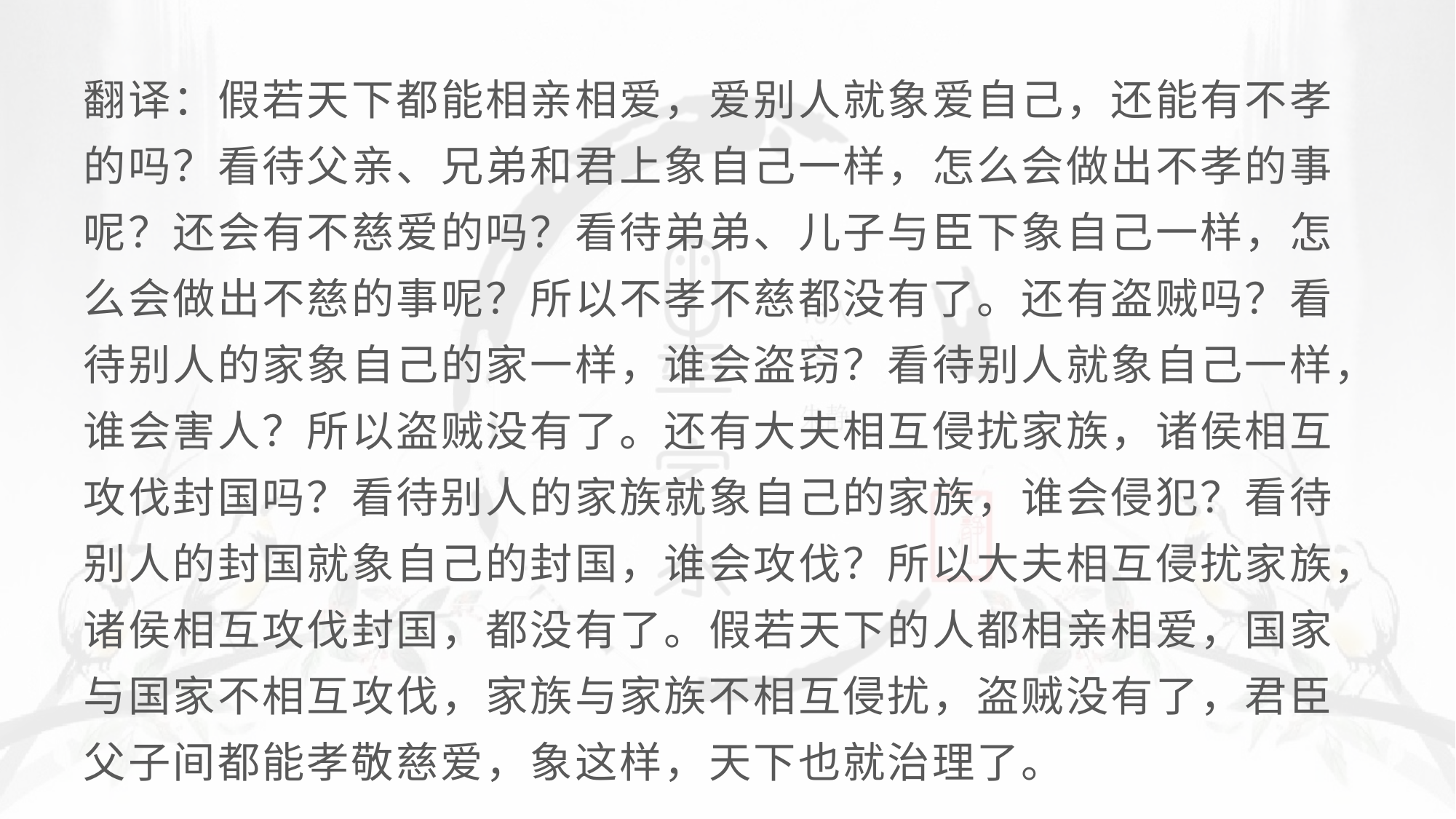

翻译：假若天下都能相亲相爱，爱别人就象爱自己，还能有不孝的吗？看待父亲、兄弟和君上象自己一样，怎么会做出不孝的事呢？还会有不慈爱的吗？看待弟弟、儿子与臣下象自己一样，怎么会做出不慈的事呢？所以不孝不慈都没有了。还有盗贼吗？看待别人的家象自己的家一样，谁会盗窃？看待别人就象自己一样，谁会害人？所以盗贼没有了。还有大夫相互侵扰家族，诸侯相互攻伐封国吗？看待别人的家族就象自己的家族，谁会侵犯？看待别人的封国就象自己的封国，谁会攻伐？所以大夫相互侵扰家族，诸侯相互攻伐封国，都没有了。假若天下的人都相亲相爱，国家与国家不相互攻伐，家族与家族不相互侵扰，盗贼没有了，君臣父子间都能孝敬慈爱，象这样，天下也就治理了。